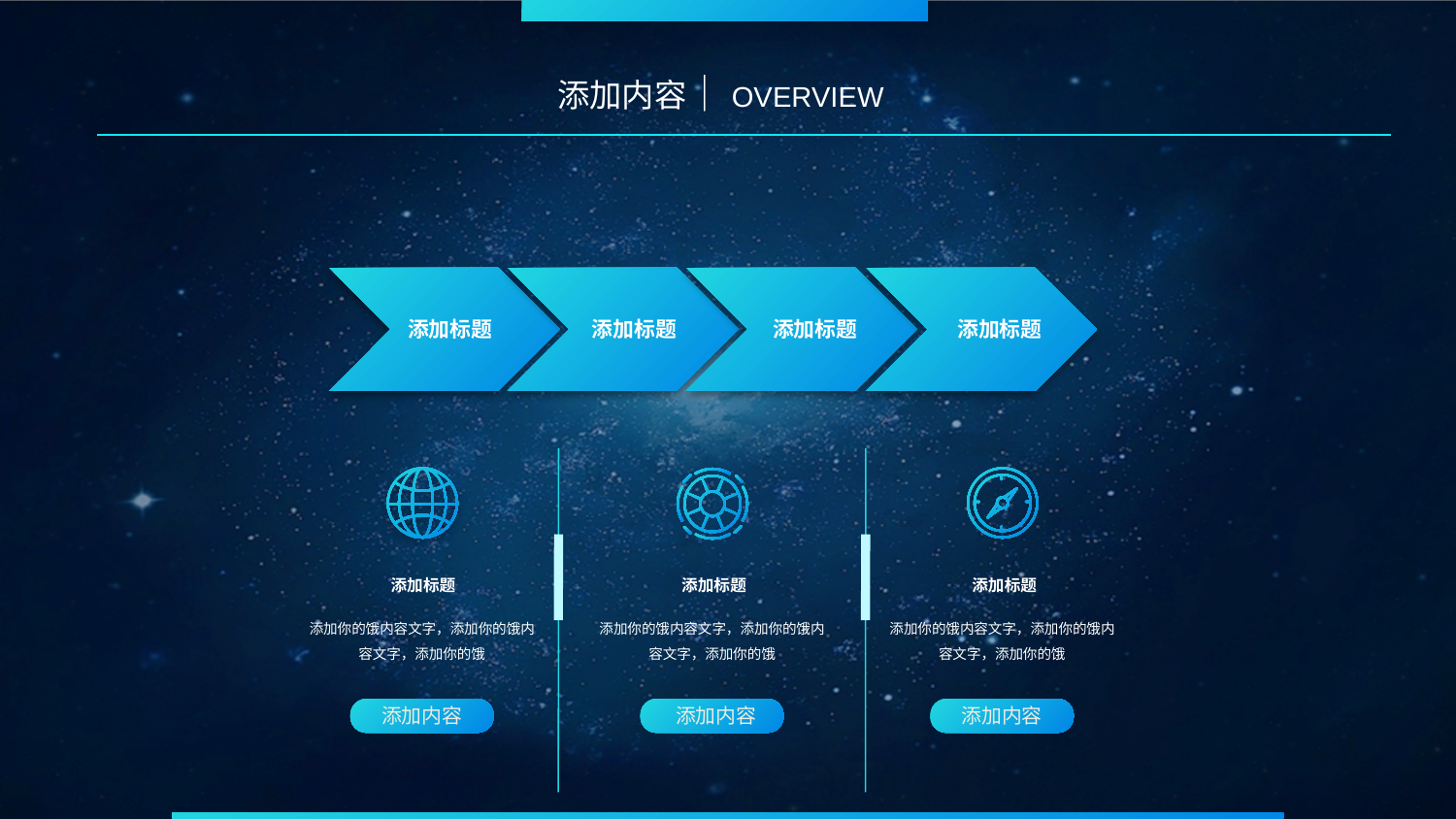

添加内容｜OVERVIEW

添加标题

添加标题

添加标题

添加标题

添加标题
添加你的饿内容文字，添加你的饿内容文字，添加你的饿
添加内容

添加标题
添加你的饿内容文字，添加你的饿内容文字，添加你的饿
添加内容

添加标题
添加你的饿内容文字，添加你的饿内容文字，添加你的饿
添加内容